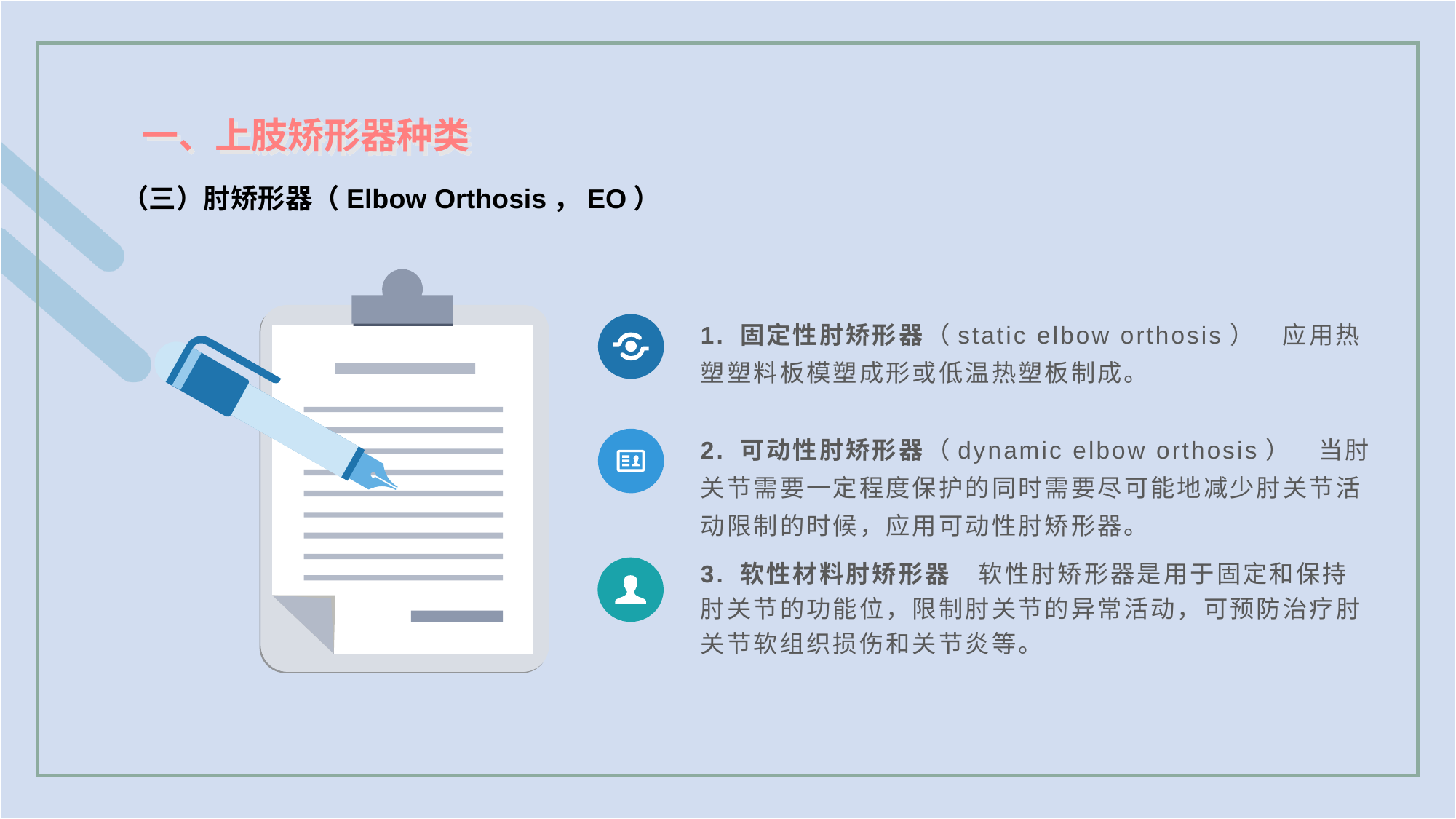

一、上肢矫形器种类
（三）肘矫形器（Elbow Orthosis，EO）

1. 固定性肘矫形器（static elbow orthosis）　应用热塑塑料板模塑成形或低温热塑板制成。

2. 可动性肘矫形器（dynamic elbow orthosis）　当肘关节需要一定程度保护的同时需要尽可能地减少肘关节活动限制的时候，应用可动性肘矫形器。

3. 软性材料肘矫形器　软性肘矫形器是用于固定和保持肘关节的功能位，限制肘关节的异常活动，可预防治疗肘关节软组织损伤和关节炎等。